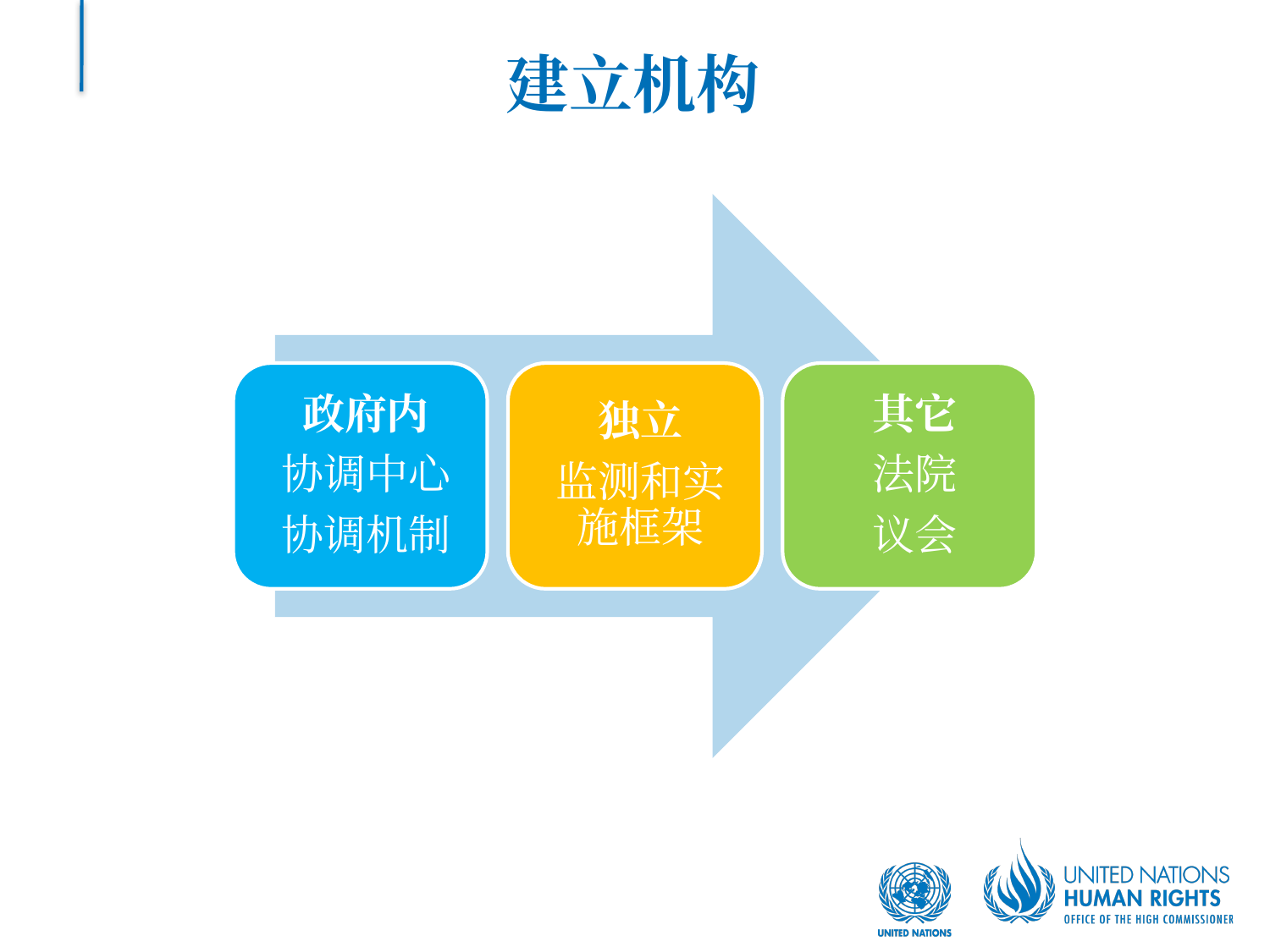

# 建立机构
政府内
协调中心
协调机制
独立
监测和实施框架
其它
法院
议会